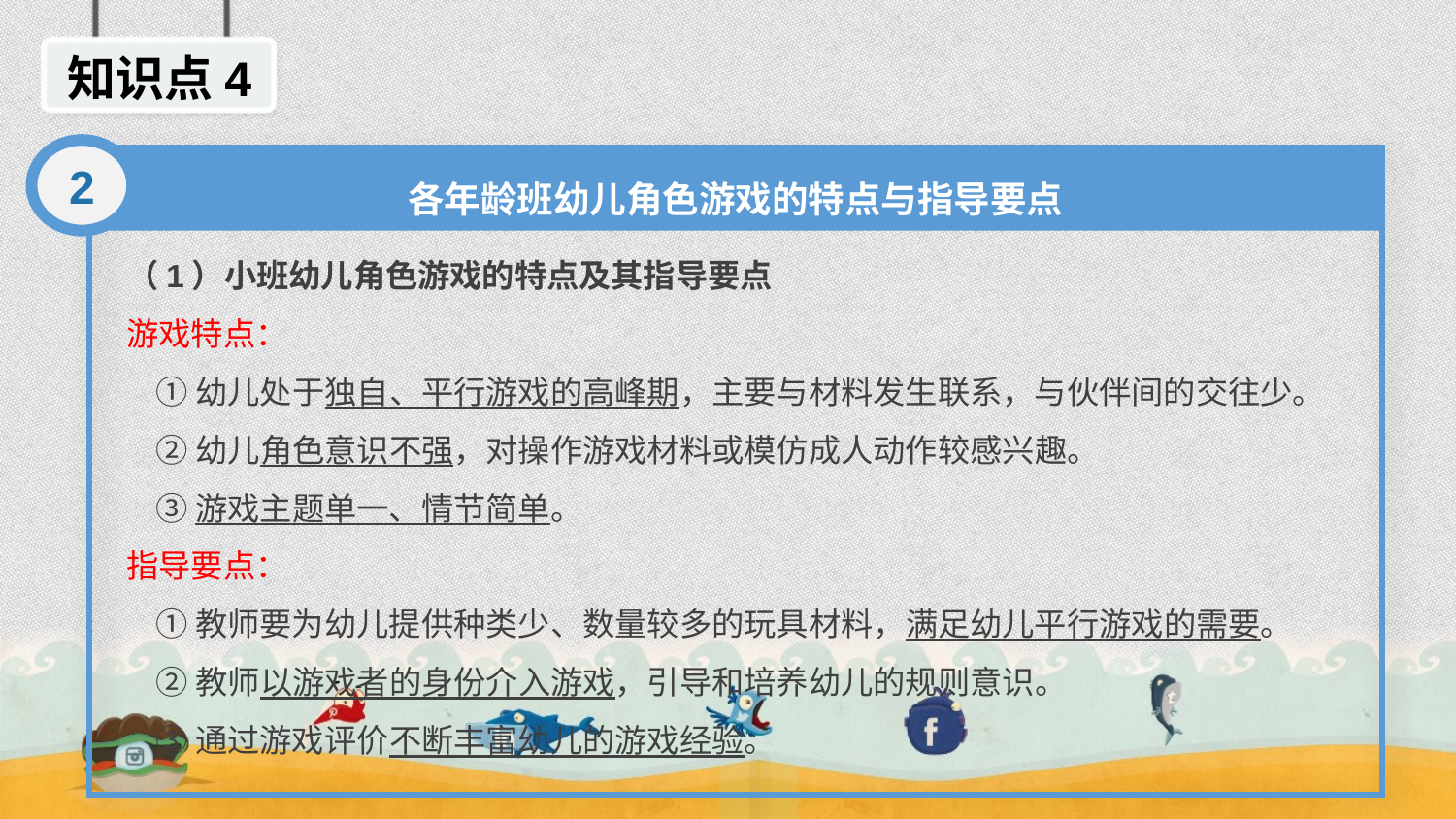

知识点4
2

各年龄班幼儿角色游戏的特点与指导要点
（1）小班幼儿角色游戏的特点及其指导要点
游戏特点：
    ①幼儿处于独自、平行游戏的高峰期，主要与材料发生联系，与伙伴间的交往少。
    ②幼儿角色意识不强，对操作游戏材料或模仿成人动作较感兴趣。
    ③游戏主题单一、情节简单。
指导要点：
    ①教师要为幼儿提供种类少、数量较多的玩具材料，满足幼儿平行游戏的需要。
    ②教师以游戏者的身份介入游戏，引导和培养幼儿的规则意识。
    ③通过游戏评价不断丰富幼儿的游戏经验。